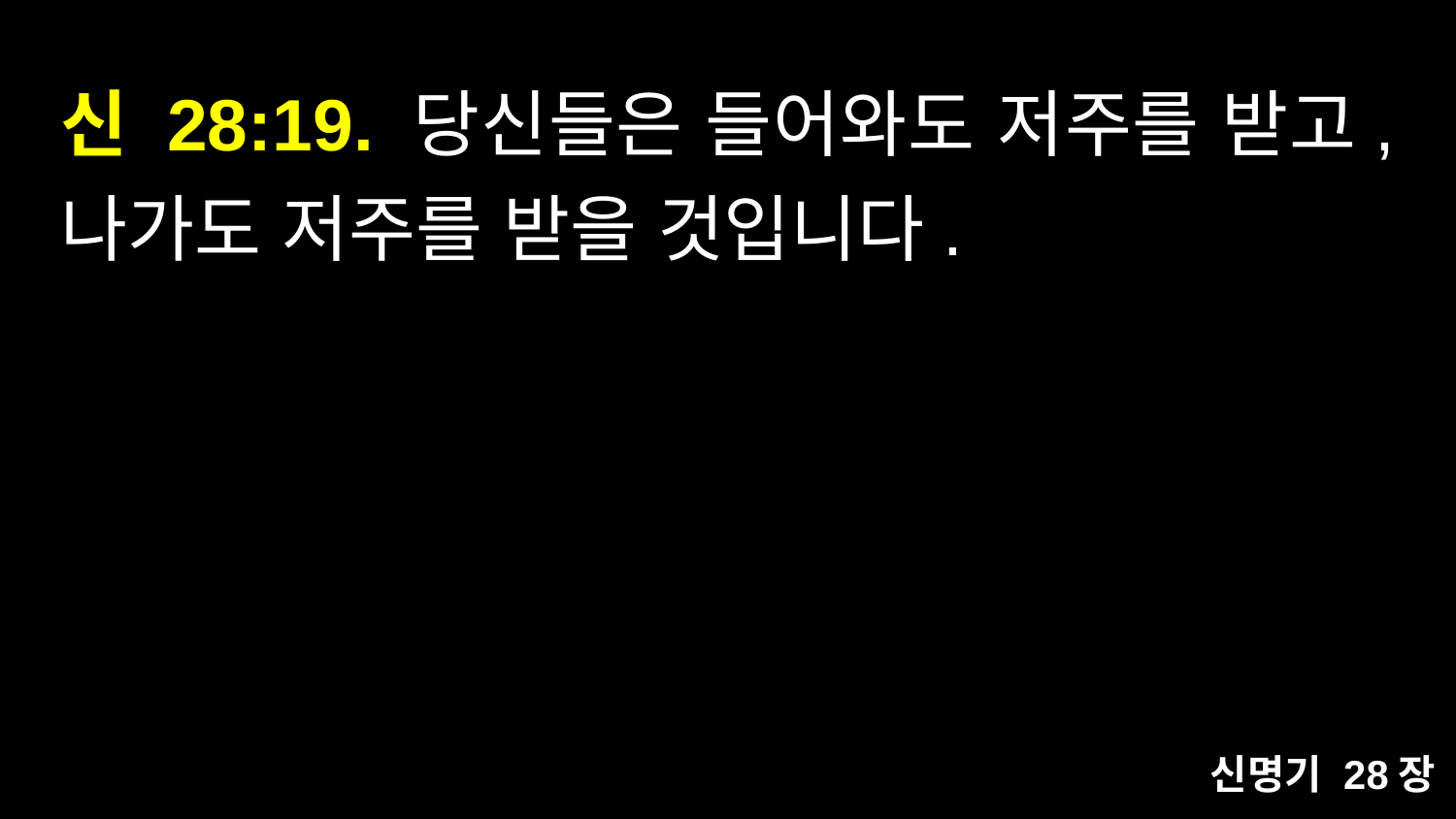

# 신 28:19. 당신들은 들어와도 저주를 받고, 나가도 저주를 받을 것입니다.
신명기 28장